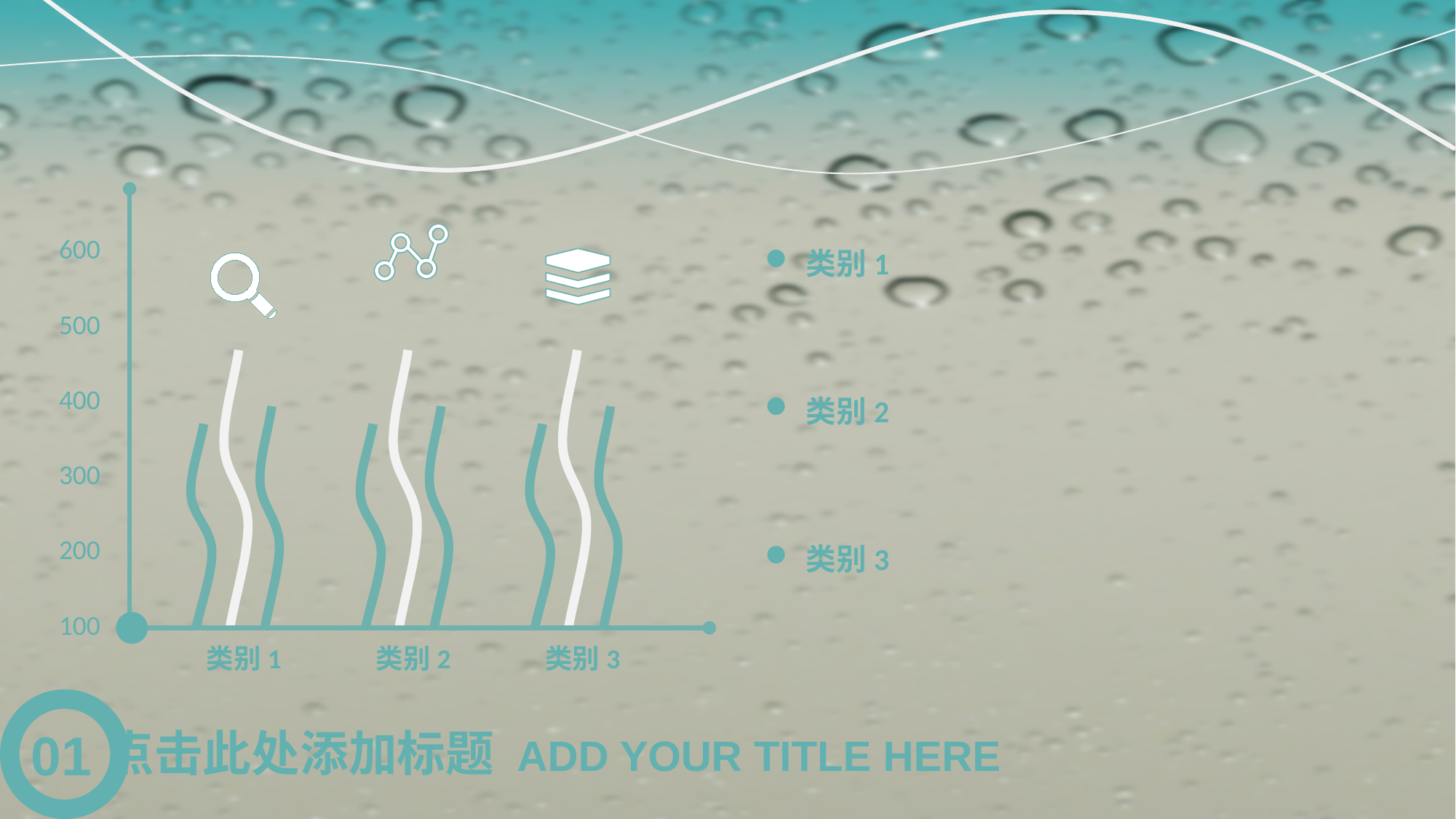

600
类别1

500

400
类别2

300
200
类别3
100

类别1
类别2
类别3

01
点击此处添加标题 ADD YOUR TITLE HERE